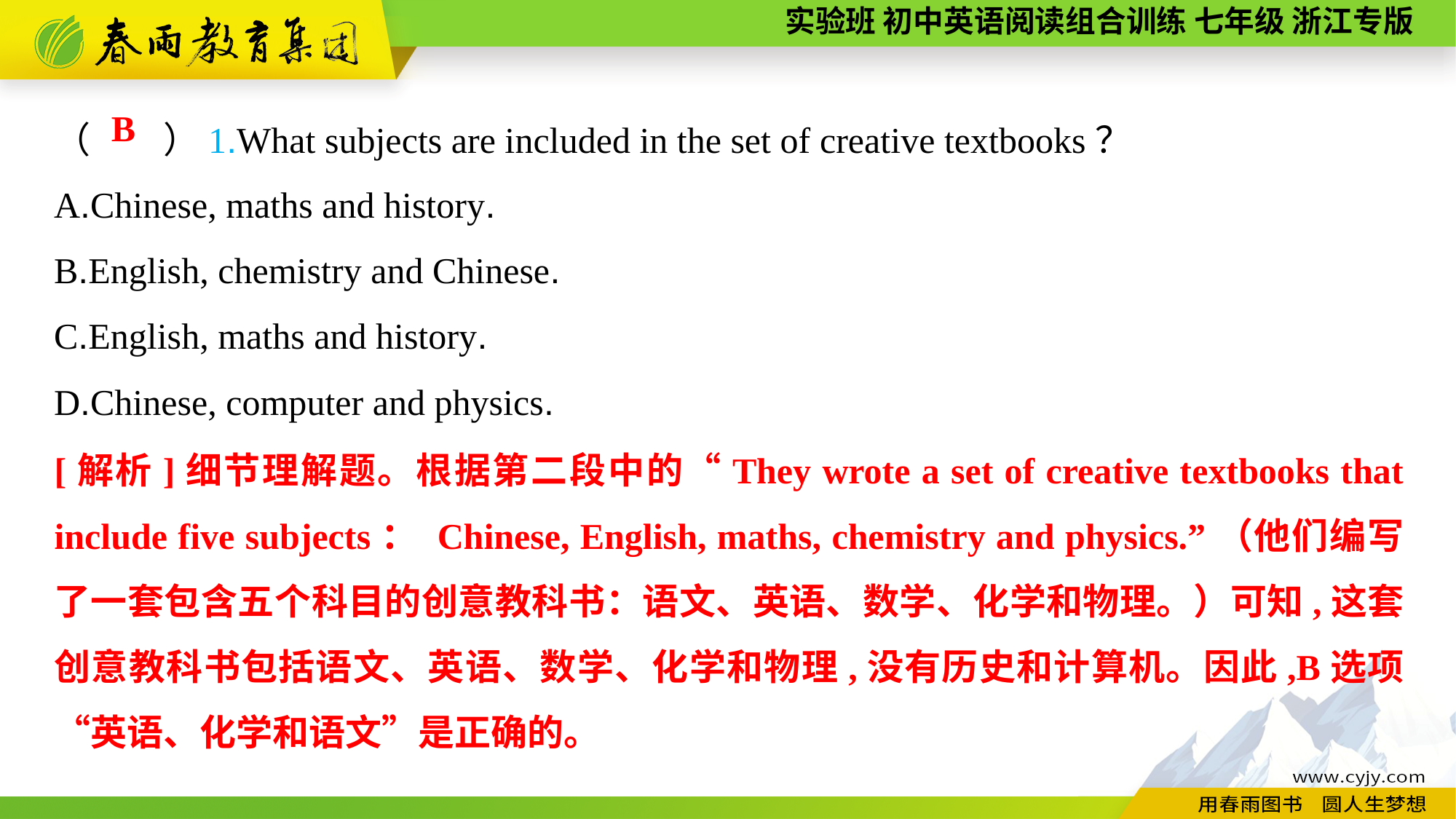

（　　）1.What subjects are included in the set of creative textbooks？
A.Chinese, maths and history.
B.English, chemistry and Chinese.
C.English, maths and history.
D.Chinese, computer and physics.
B
[解析]细节理解题。根据第二段中的“They wrote a set of creative textbooks that include five subjects： Chinese, English, maths, chemistry and physics.”（他们编写了一套包含五个科目的创意教科书：语文、英语、数学、化学和物理。）可知,这套创意教科书包括语文、英语、数学、化学和物理,没有历史和计算机。因此,B选项“英语、化学和语文”是正确的。